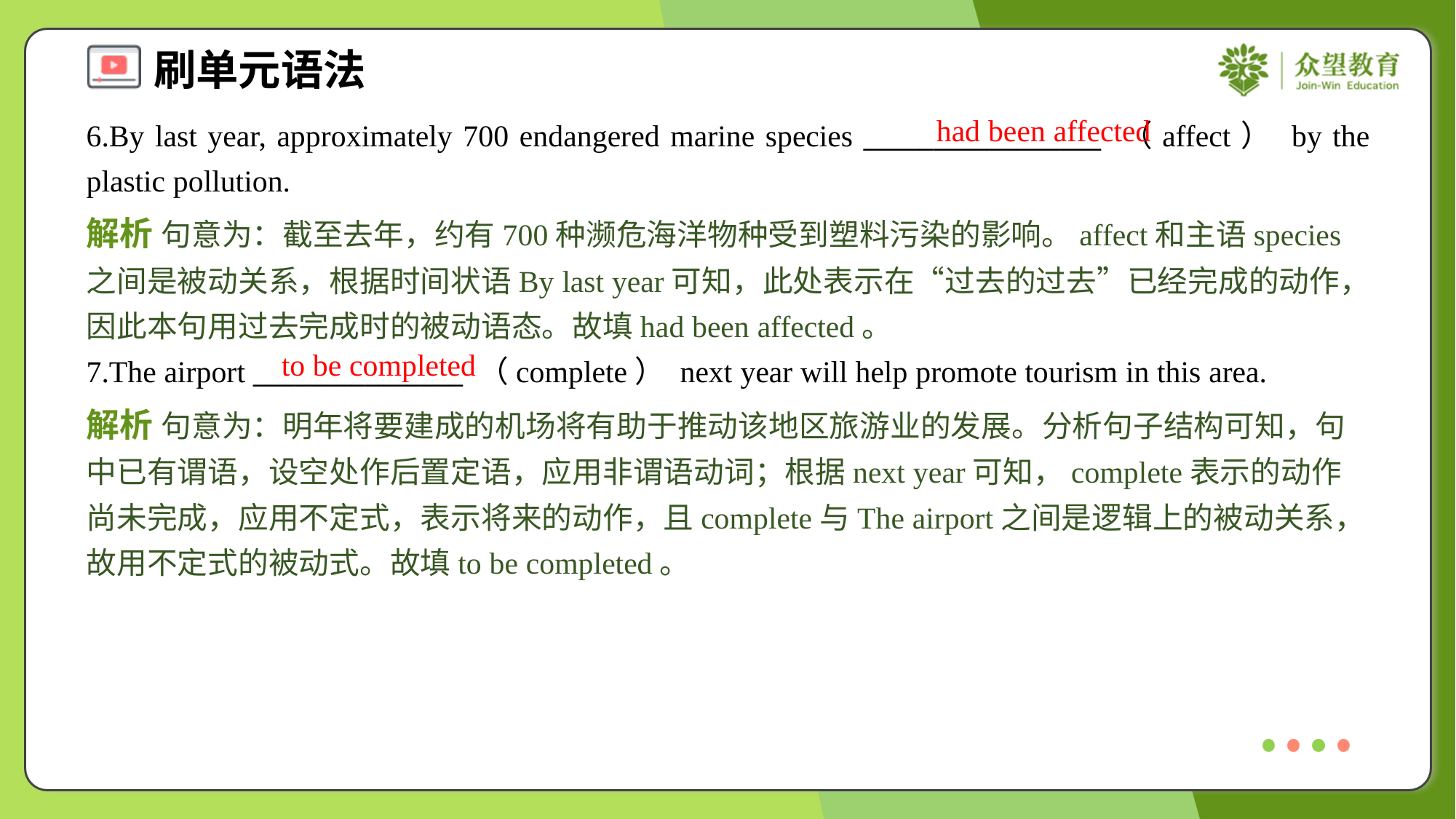

had been affected
6.By last year, approximately 700 endangered marine species _________________ （affect） by the plastic pollution.
解析 句意为：截至去年，约有700种濒危海洋物种受到塑料污染的影响。affect和主语species之间是被动关系，根据时间状语By last year可知，此处表示在“过去的过去”已经完成的动作，因此本句用过去完成时的被动语态。故填had been affected。
to be completed
7.The airport _______________ （complete） next year will help promote tourism in this area.
解析 句意为：明年将要建成的机场将有助于推动该地区旅游业的发展。分析句子结构可知，句中已有谓语，设空处作后置定语，应用非谓语动词；根据next year可知，complete表示的动作尚未完成，应用不定式，表示将来的动作，且complete与The airport之间是逻辑上的被动关系，故用不定式的被动式。故填to be completed。